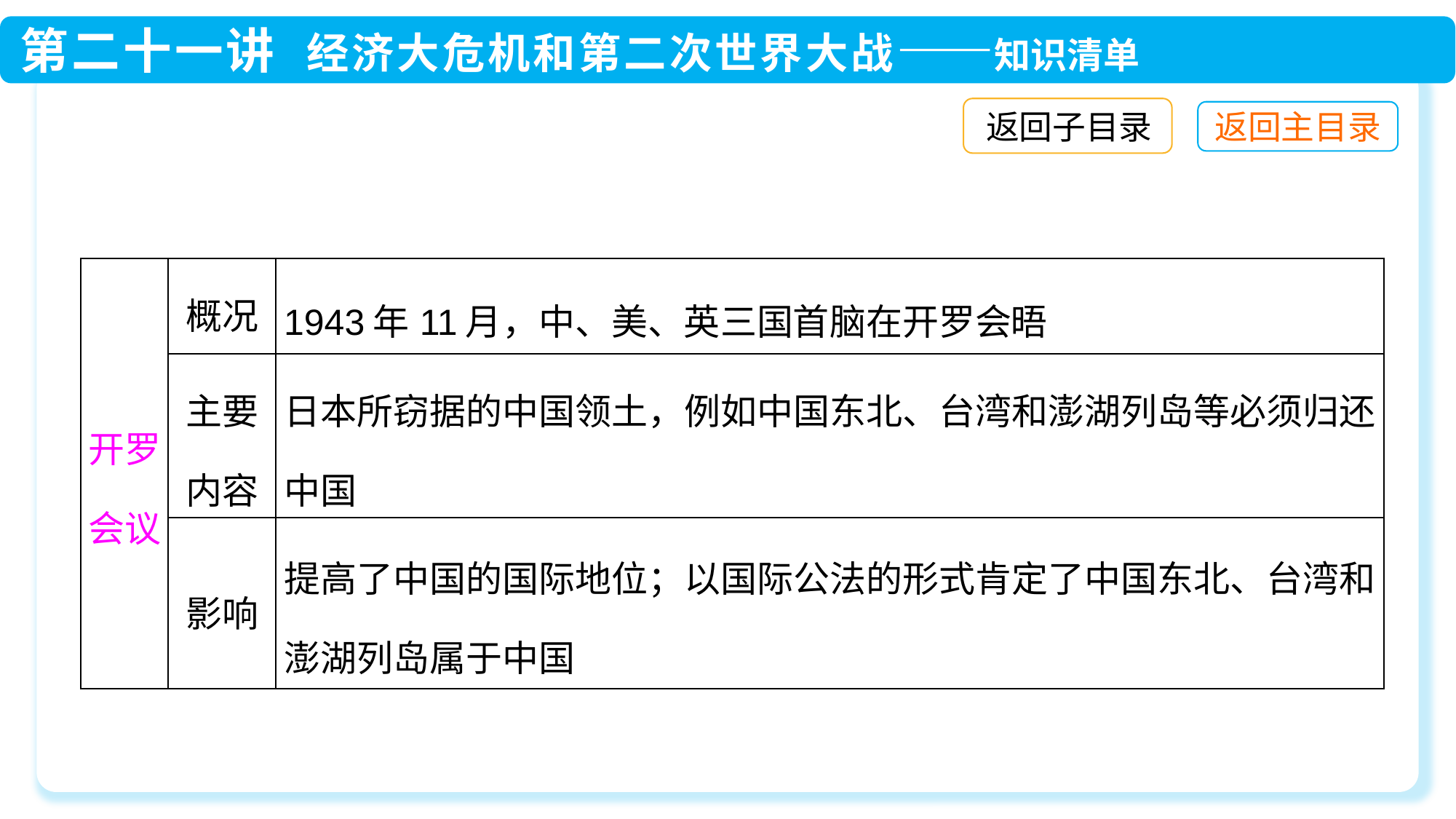

返回子目录
| 开罗会议 | 概况 | 1943年11月，中、美、英三国首脑在开罗会晤 |
| --- | --- | --- |
|  | 主要内容 | 日本所窃据的中国领土，例如中国东北、台湾和澎湖列岛等必须归还中国 |
|  | 影响 | 提高了中国的国际地位；以国际公法的形式肯定了中国东北、台湾和澎湖列岛属于中国 |